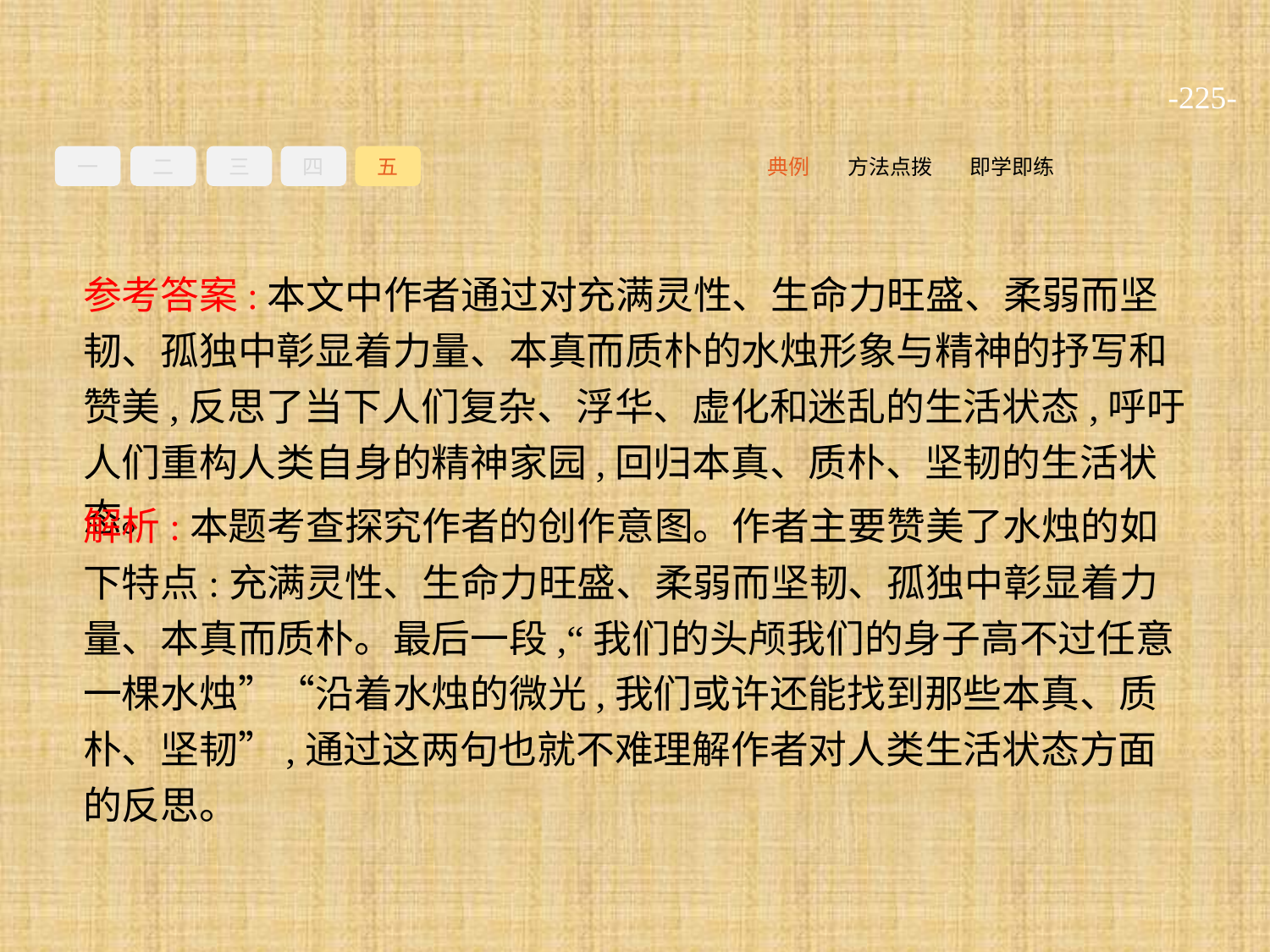

-225-
一
二
三
四
五
即学即练
方法点拨
典例
参考答案:本文中作者通过对充满灵性、生命力旺盛、柔弱而坚韧、孤独中彰显着力量、本真而质朴的水烛形象与精神的抒写和赞美,反思了当下人们复杂、浮华、虚化和迷乱的生活状态,呼吁人们重构人类自身的精神家园,回归本真、质朴、坚韧的生活状态。
解析:本题考查探究作者的创作意图。作者主要赞美了水烛的如下特点:充满灵性、生命力旺盛、柔弱而坚韧、孤独中彰显着力量、本真而质朴。最后一段,“我们的头颅我们的身子高不过任意一棵水烛”“沿着水烛的微光,我们或许还能找到那些本真、质朴、坚韧”,通过这两句也就不难理解作者对人类生活状态方面的反思。